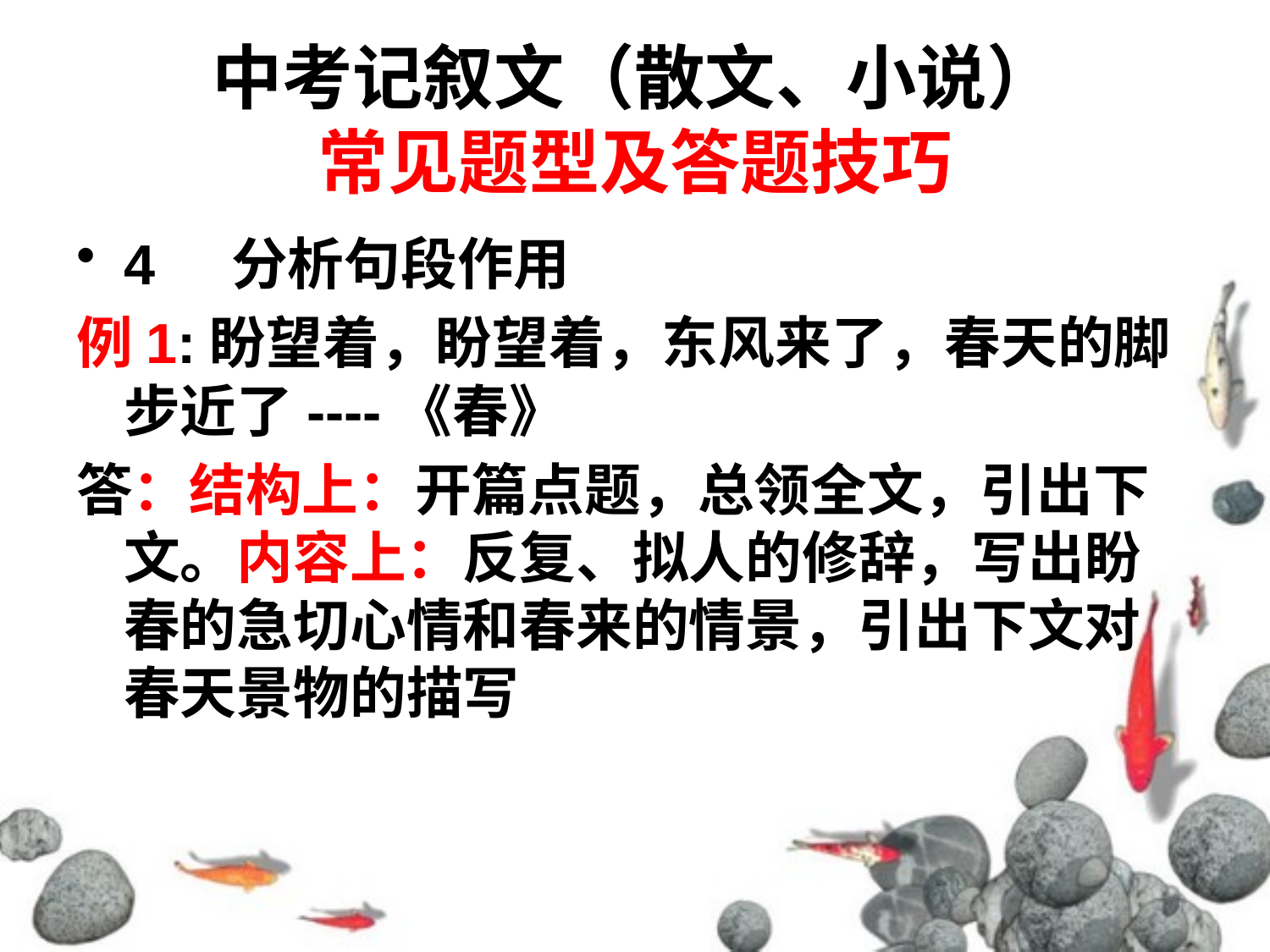

# 中考记叙文（散文、小说） 常见题型及答题技巧
4    分析句段作用
例1:盼望着，盼望着，东风来了，春天的脚步近了----《春》
答：结构上：开篇点题，总领全文，引出下文。内容上：反复、拟人的修辞，写出盼春的急切心情和春来的情景，引出下文对春天景物的描写